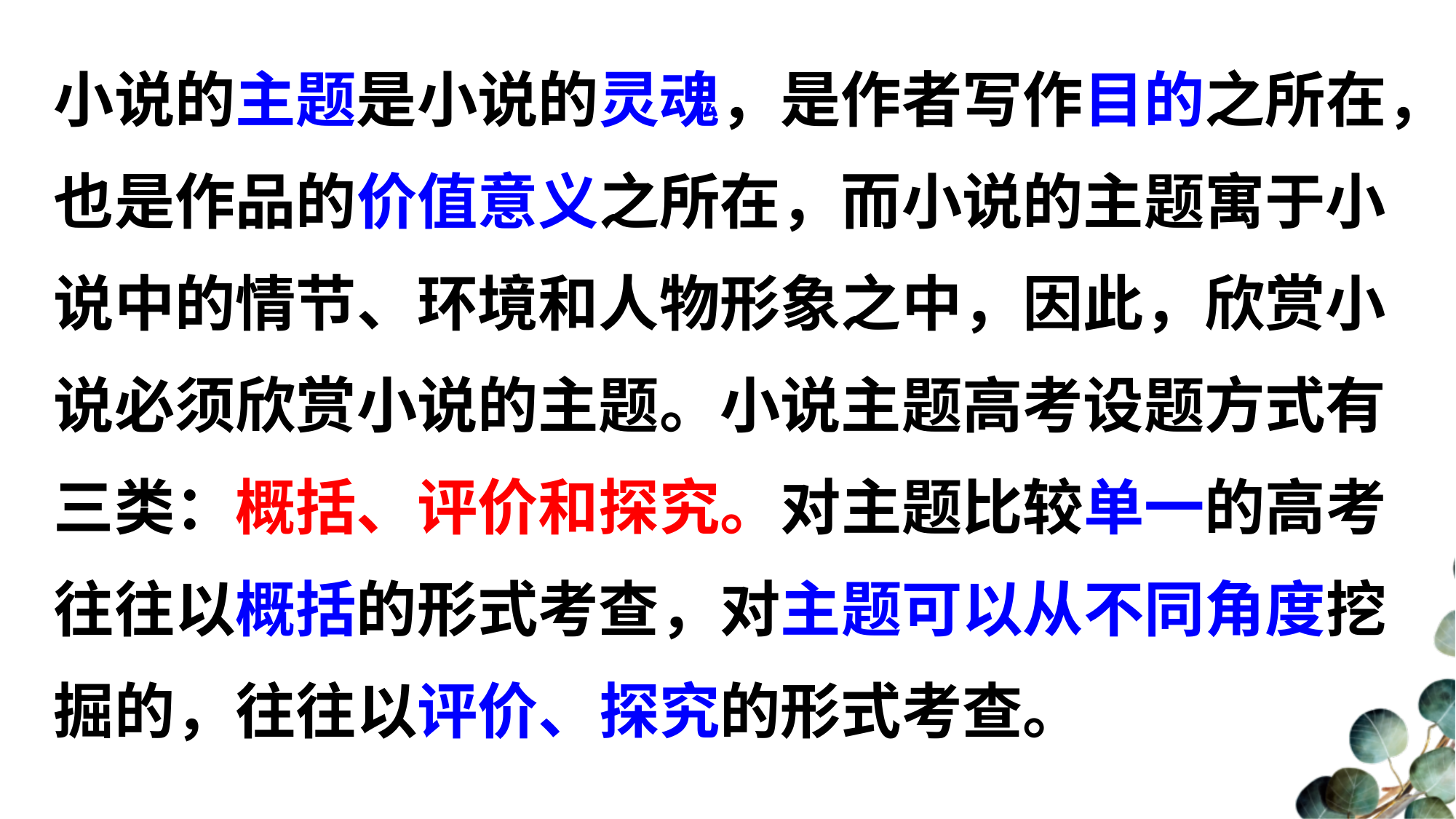

小说的主题是小说的灵魂，是作者写作目的之所在，也是作品的价值意义之所在，而小说的主题寓于小说中的情节、环境和人物形象之中，因此，欣赏小说必须欣赏小说的主题。小说主题高考设题方式有三类：概括、评价和探究。对主题比较单一的高考往往以概括的形式考查，对主题可以从不同角度挖掘的，往往以评价、探究的形式考查。